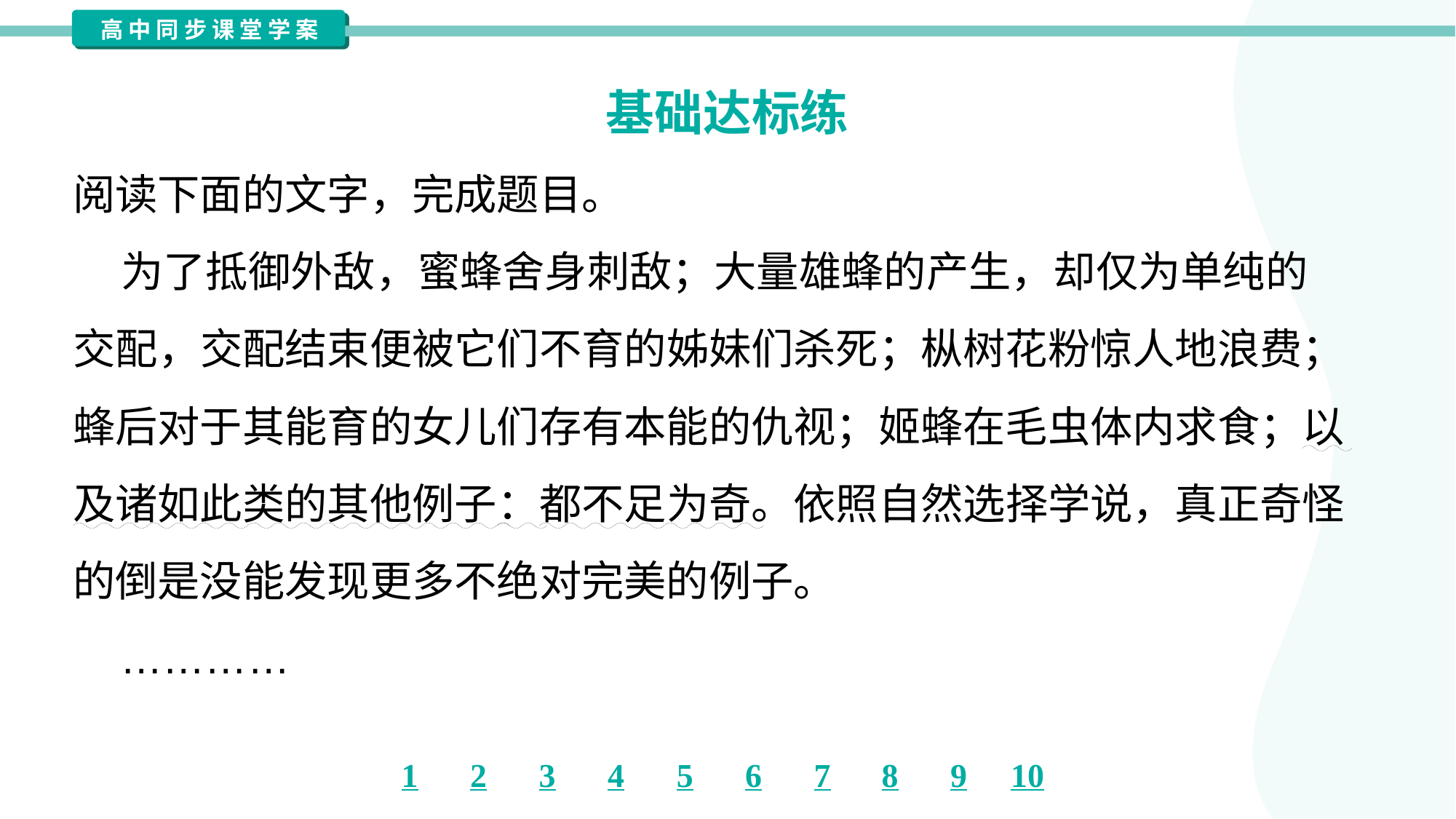

基础达标练
阅读下面的文字，完成题目。
    为了抵御外敌，蜜蜂舍身刺敌；大量雄蜂的产生，却仅为单纯的
交配，交配结束便被它们不育的姊妹们杀死；枞树花粉惊人地浪费；
蜂后对于其能育的女儿们存有本能的仇视；姬蜂在毛虫体内求食；以
及诸如此类的其他例子：都不足为奇。依照自然选择学说，真正奇怪
的倒是没能发现更多不绝对完美的例子。
    …………